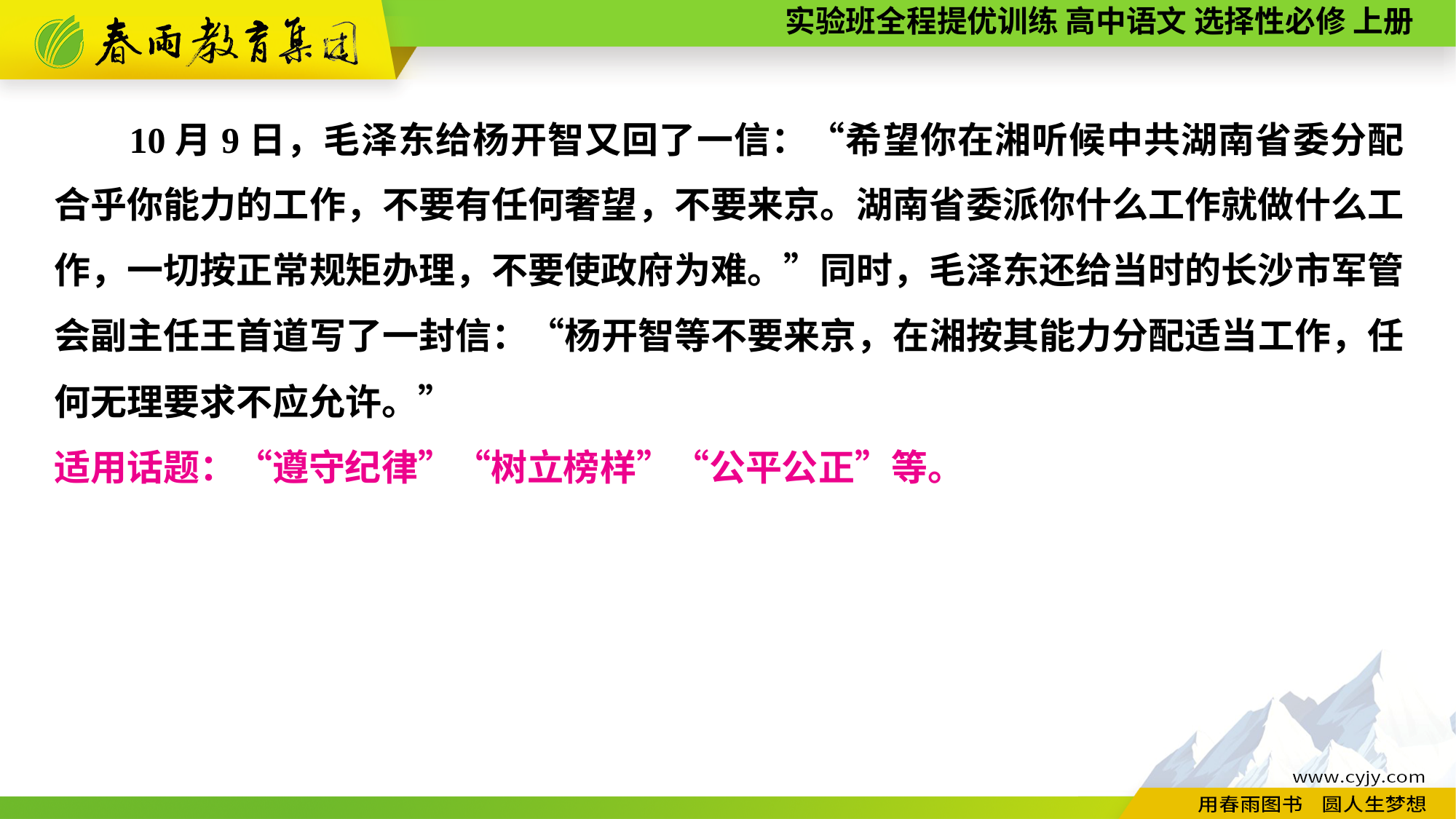

10月9日，毛泽东给杨开智又回了一信：“希望你在湘听候中共湖南省委分配合乎你能力的工作，不要有任何奢望，不要来京。湖南省委派你什么工作就做什么工作，一切按正常规矩办理，不要使政府为难。”同时，毛泽东还给当时的长沙市军管会副主任王首道写了一封信：“杨开智等不要来京，在湘按其能力分配适当工作，任何无理要求不应允许。”
适用话题：“遵守纪律”“树立榜样”“公平公正”等。